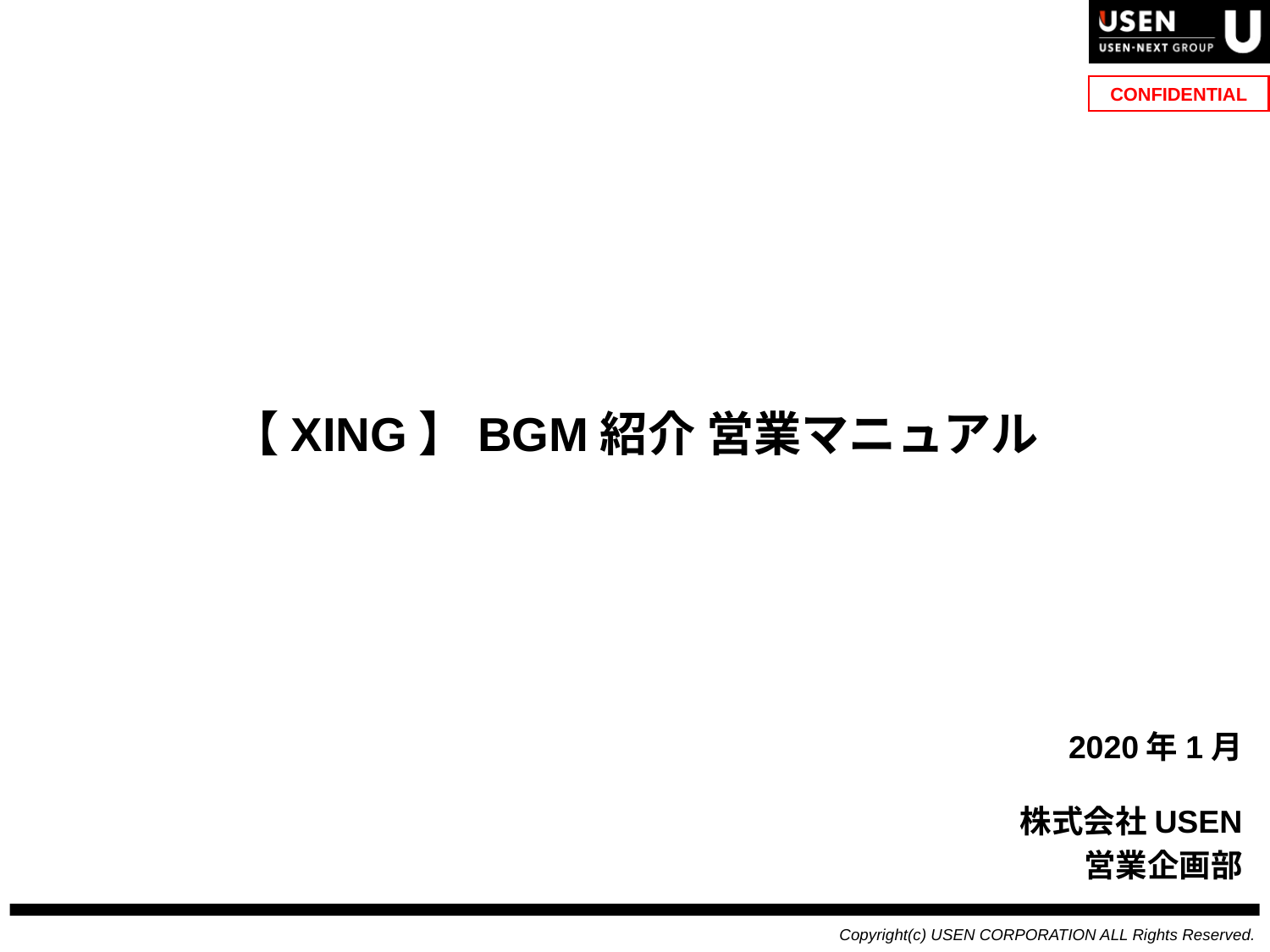

CONFIDENTIAL
# 【XING】BGM紹介 営業マニュアル
2020年1月

株式会社USEN
営業企画部